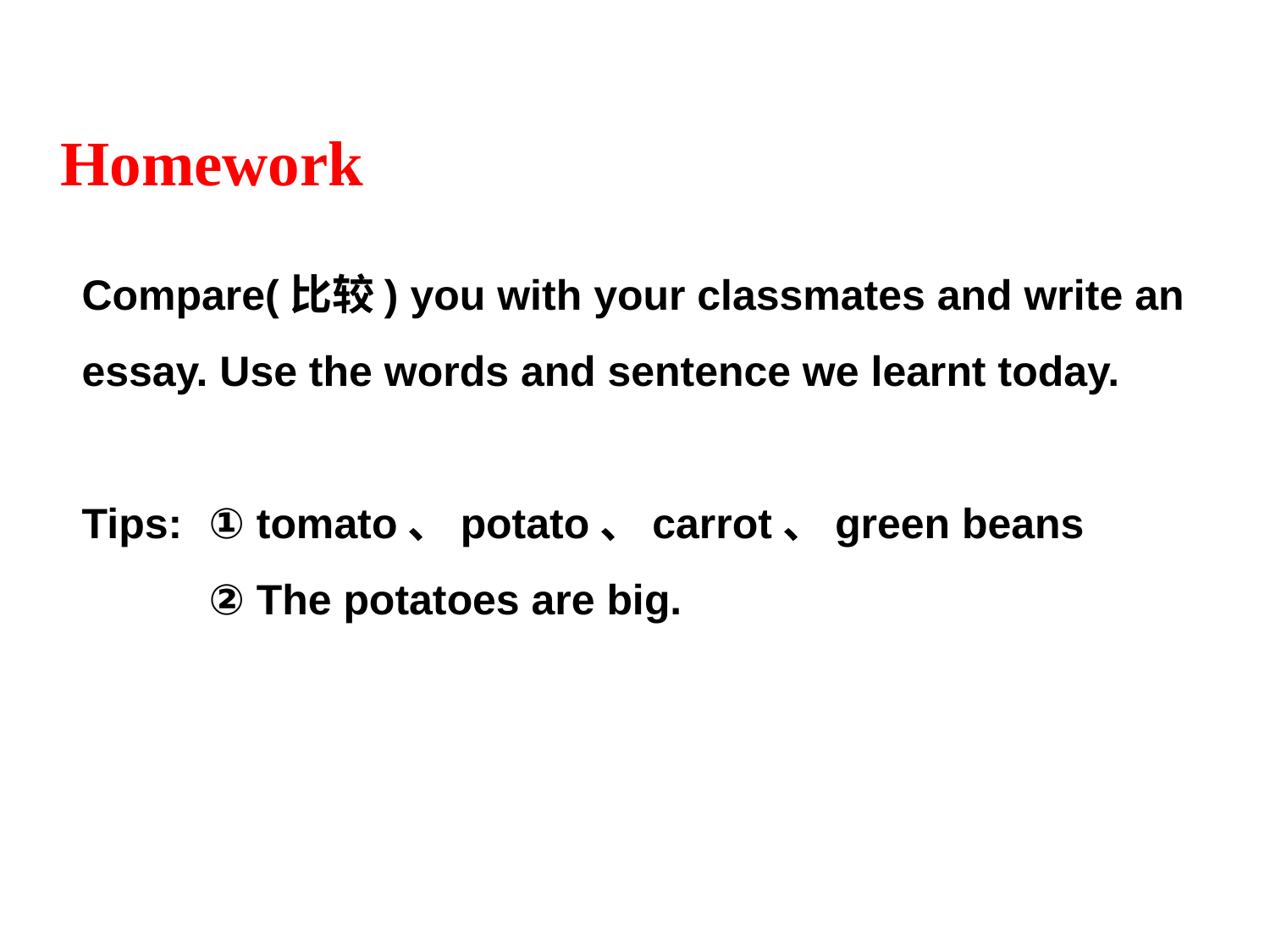

Homework
Compare(比较) you with your classmates and write an essay. Use the words and sentence we learnt today.

Tips: 	① tomato、potato、carrot、green beans
	② The potatoes are big.